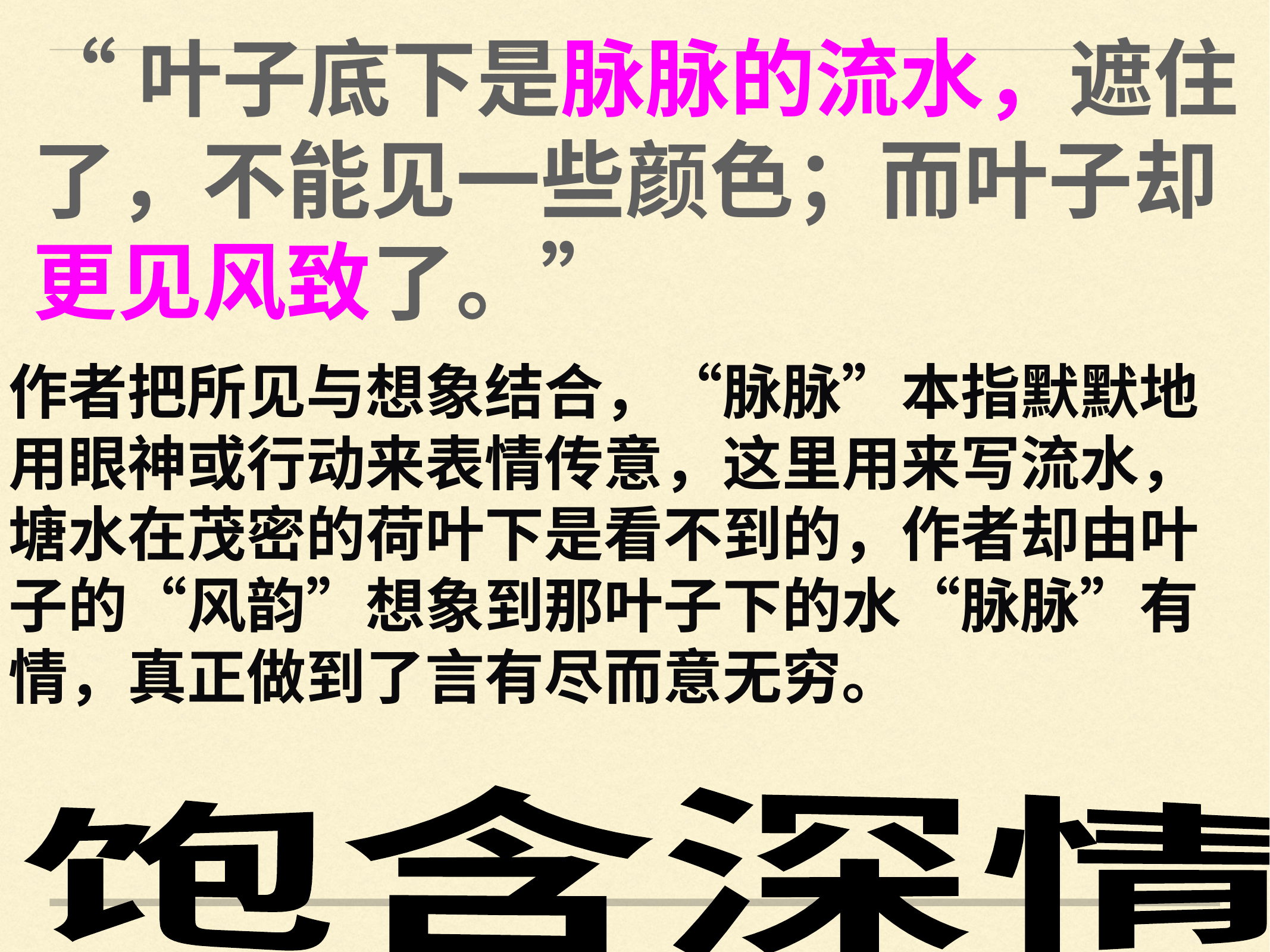

“叶子底下是脉脉的流水，遮住了，不能见一些颜色；而叶子却更见风致了。”
作者把所见与想象结合，“脉脉”本指默默地用眼神或行动来表情传意，这里用来写流水，塘水在茂密的荷叶下是看不到的，作者却由叶子的“风韵”想象到那叶子下的水“脉脉”有情，真正做到了言有尽而意无穷。
饱含深情